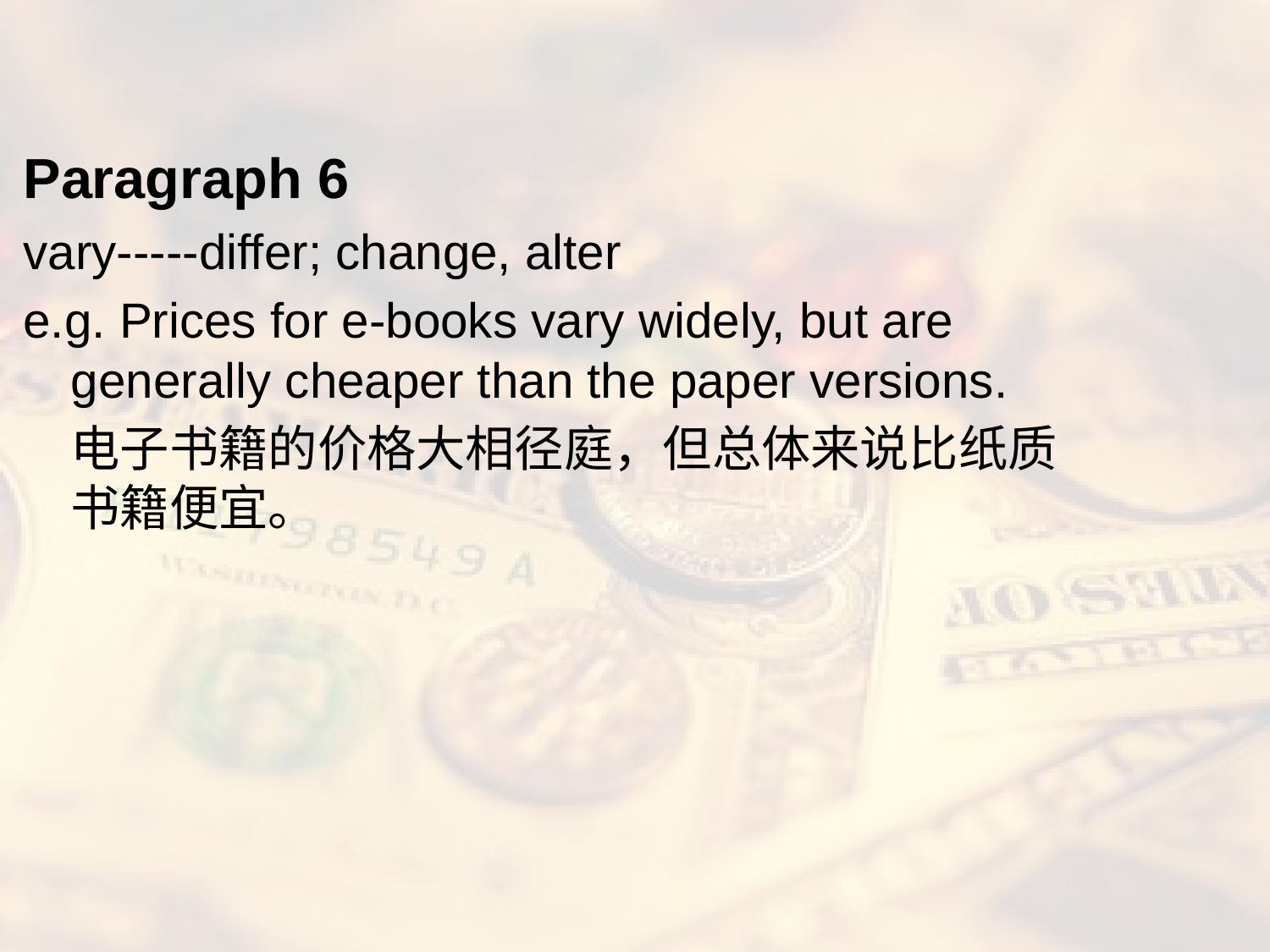

#
Paragraph 6
vary-----differ; change, alter
e.g. Prices for e-books vary widely, but are generally cheaper than the paper versions.
	电子书籍的价格大相径庭，但总体来说比纸质书籍便宜。